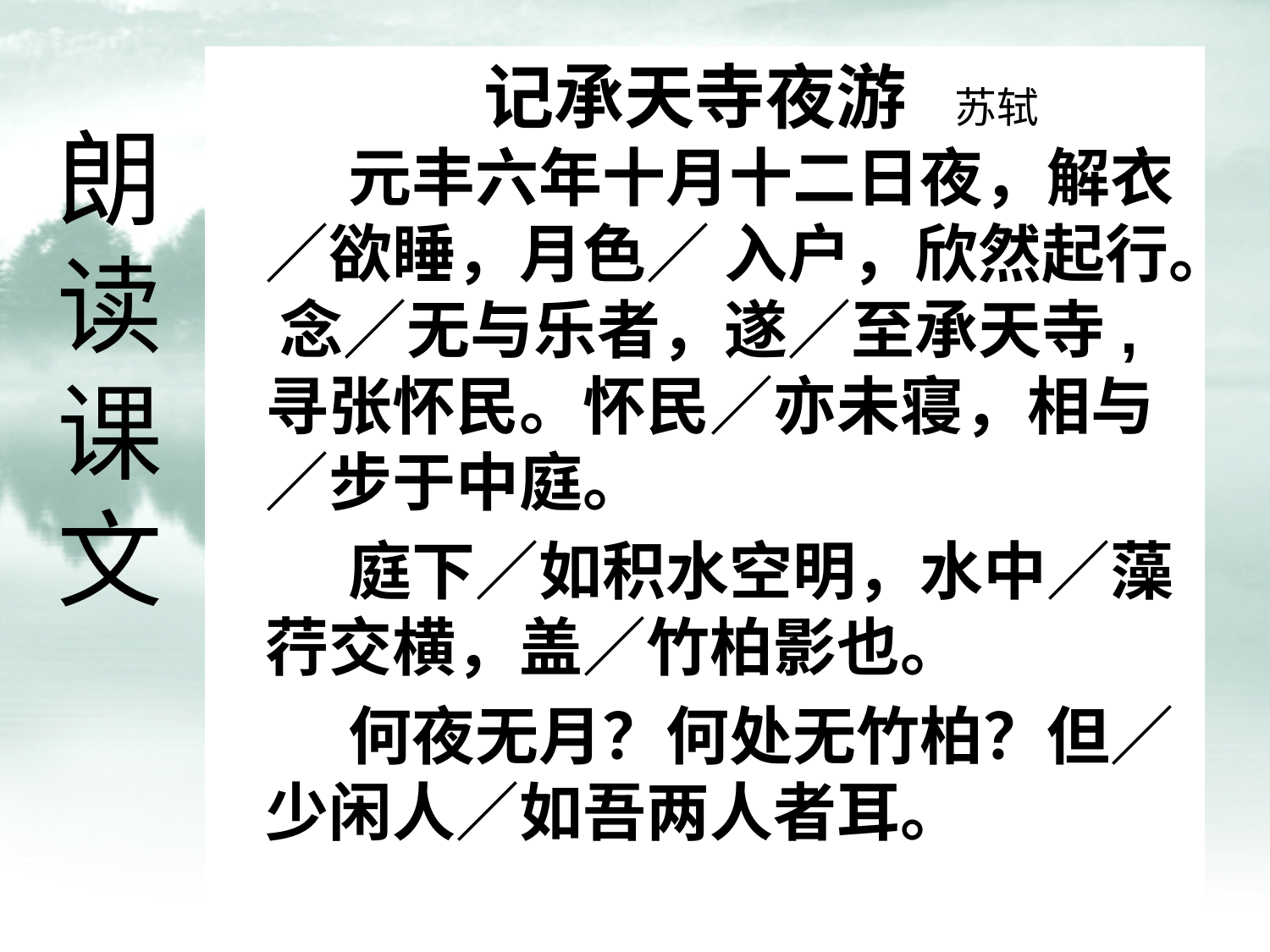

记承天寺夜游   苏轼
        元丰六年十月十二日夜，解衣／欲睡，月色／ 入户，欣然起行。 念／无与乐者，遂／至承天寺,寻张怀民。怀民／亦未寝，相与／步于中庭。
        庭下／如积水空明，水中／藻荇交横，盖／竹柏影也。
        何夜无月？何处无竹柏？但／少闲人／如吾两人者耳。
朗读课文